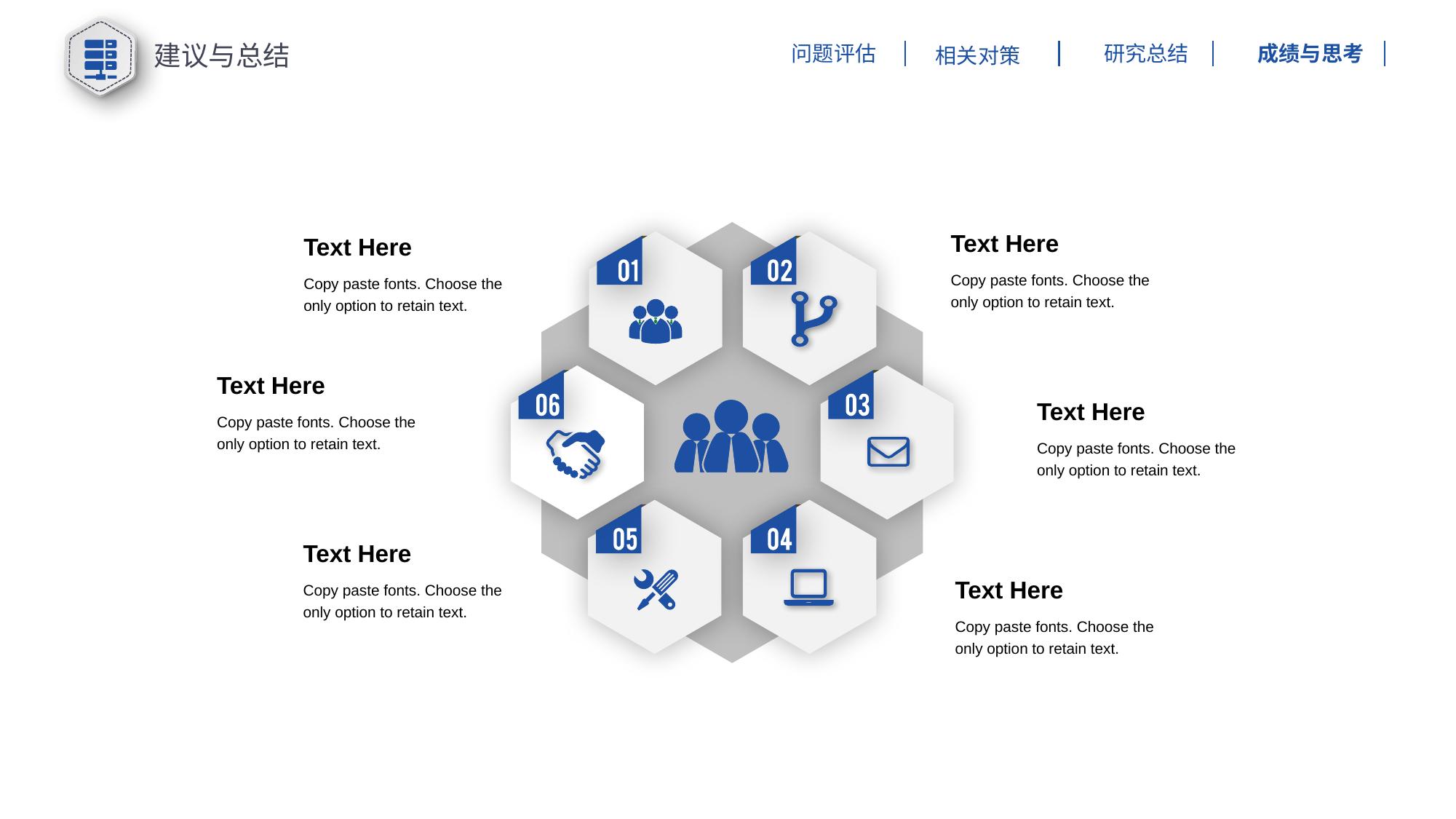

建议与总结
研究总结
成绩与思考
问题评估
相关对策

Text Here
Text Here
Copy paste fonts. Choose the only option to retain text.
Copy paste fonts. Choose the only option to retain text.
Text Here
Text Here
Copy paste fonts. Choose the only option to retain text.
Copy paste fonts. Choose the only option to retain text.
Text Here
Text Here
Copy paste fonts. Choose the only option to retain text.
Copy paste fonts. Choose the only option to retain text.